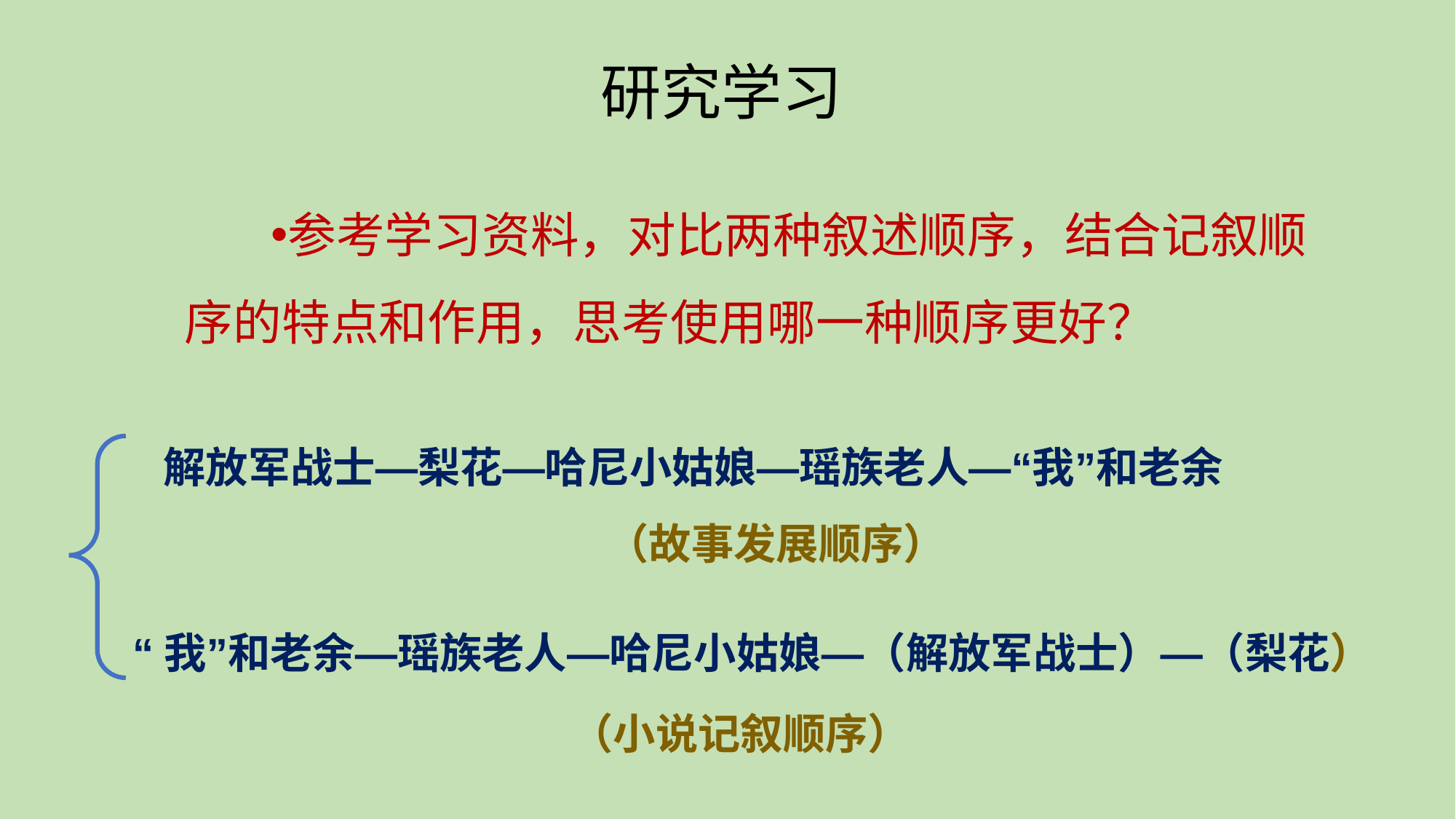

研究学习
参考学习资料，对比两种叙述顺序，结合记叙顺序的特点和作用，思考使用哪一种顺序更好？
 解放军战士—梨花—哈尼小姑娘—瑶族老人—“我”和老余
（故事发展顺序）

  “我”和老余—瑶族老人—哈尼小姑娘—（解放军战士）—（梨花）
（小说记叙顺序）